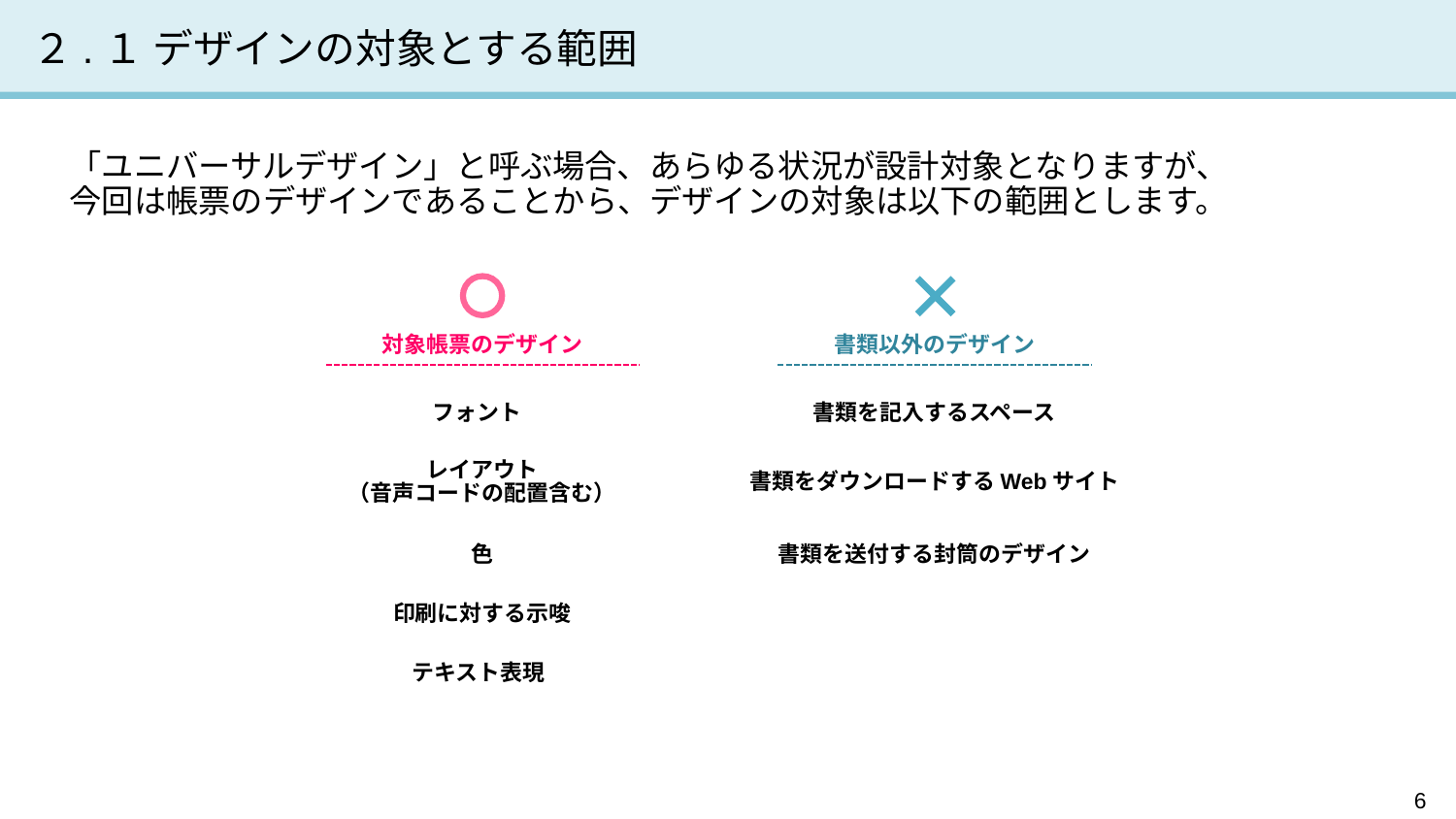

# ２.１ デザインの対象とする範囲
「ユニバーサルデザイン」と呼ぶ場合、あらゆる状況が設計対象となりますが、
今回は帳票のデザインであることから、デザインの対象は以下の範囲とします。

書類以外のデザイン
書類を記入するスペース
書類をダウンロードするWebサイト
書類を送付する封筒のデザイン

対象帳票のデザイン
フォント
レイアウト
（音声コードの配置含む）
色
印刷に対する示唆
テキスト表現